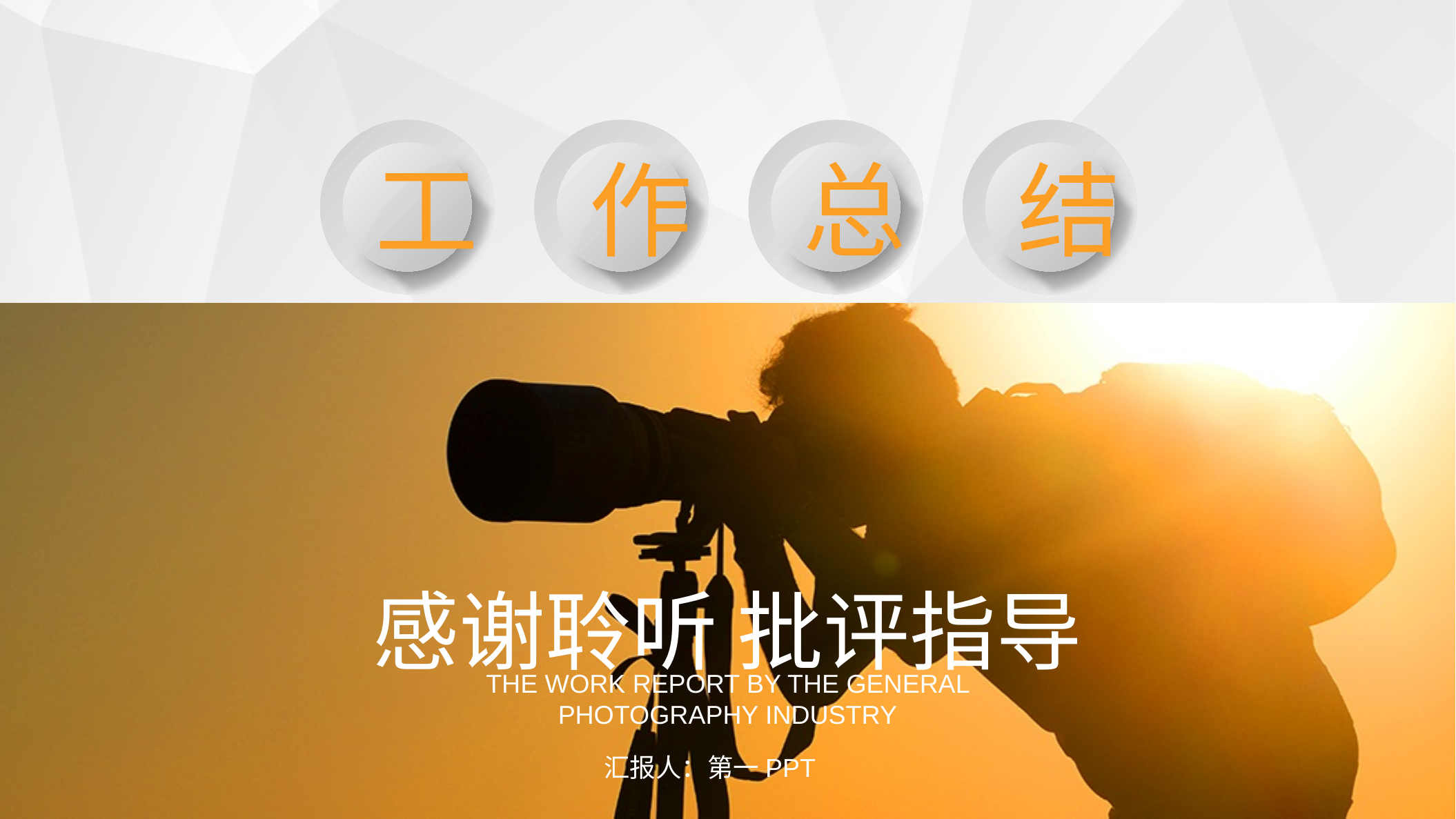

0
工

0
作

0
总

0
结

感谢聆听 批评指导
The work report by the general photography industry
汇报人：第一PPT